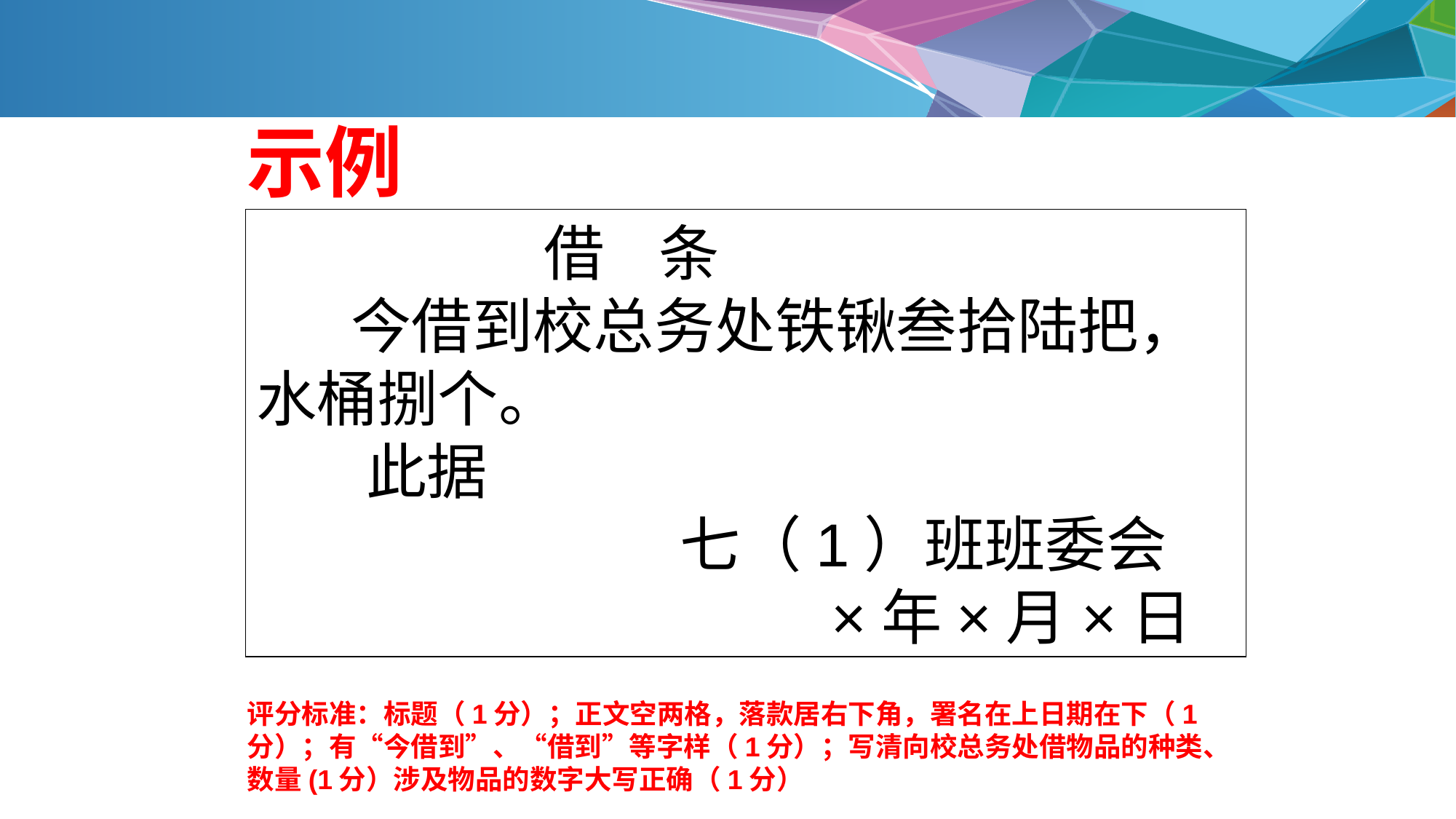

示例
                    借    条
       今借到校总务处铁锹叁拾陆把，水桶捌个。
       此据
                              七（1）班班委会
                                  ×年×月×日
评分标准：标题（1分）；正文空两格，落款居右下角，署名在上日期在下（1分）；有“今借到”、“借到”等字样（1分）；写清向校总务处借物品的种类、数量(1分）涉及物品的数字大写正确（1分）